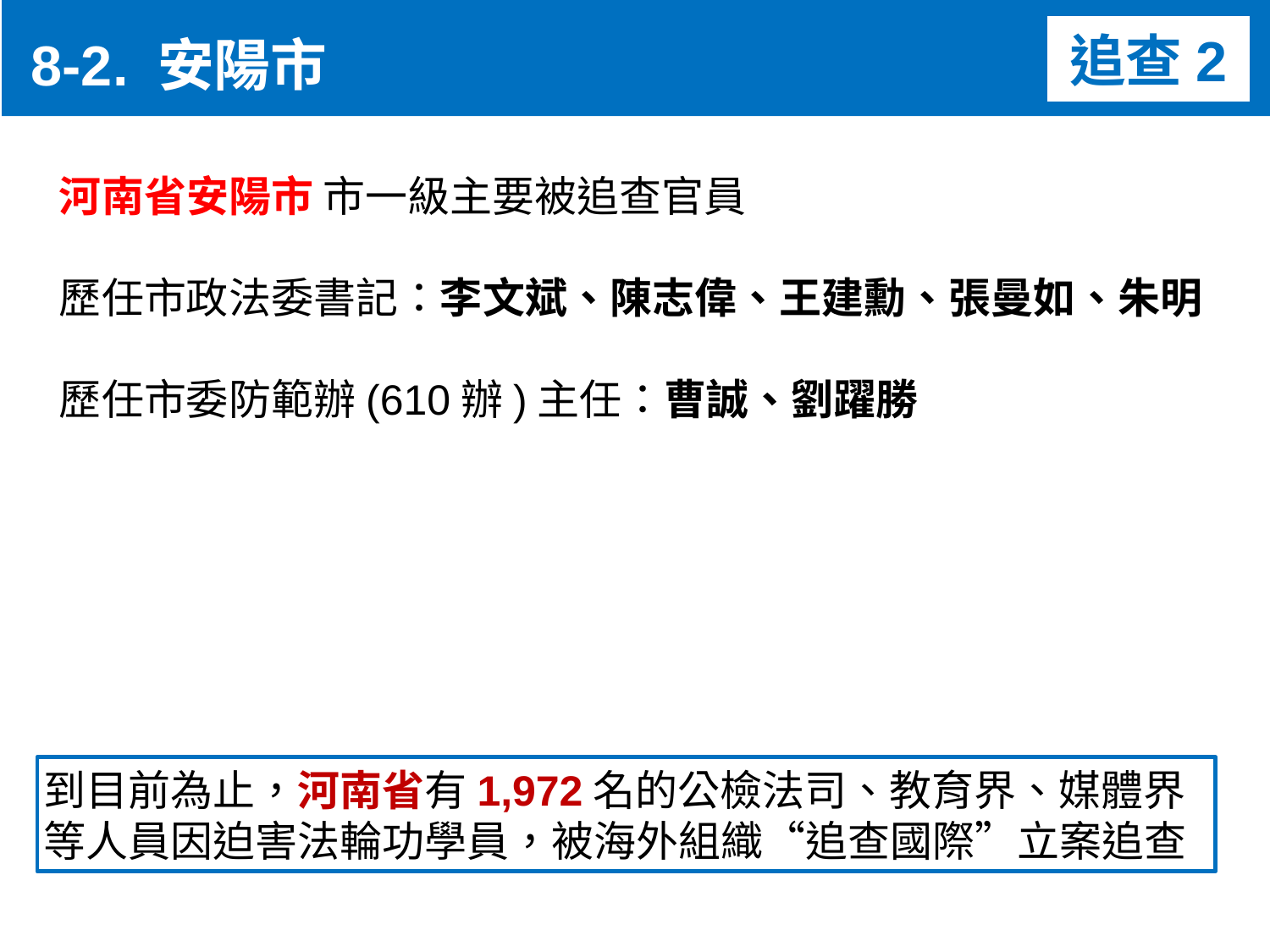

8-2. 安陽市
追查2
河南省安陽市 市一級主要被追查官員
歷任市政法委書記：李文斌、陳志偉、王建勳、張曼如、朱明
歷任市委防範辦(610辦)主任：曹誠、劉躍勝

到目前為止，河南省有1,972名的公檢法司、教育界、媒體界
等人員因迫害法輪功學員，被海外組織“追查國際”立案追查